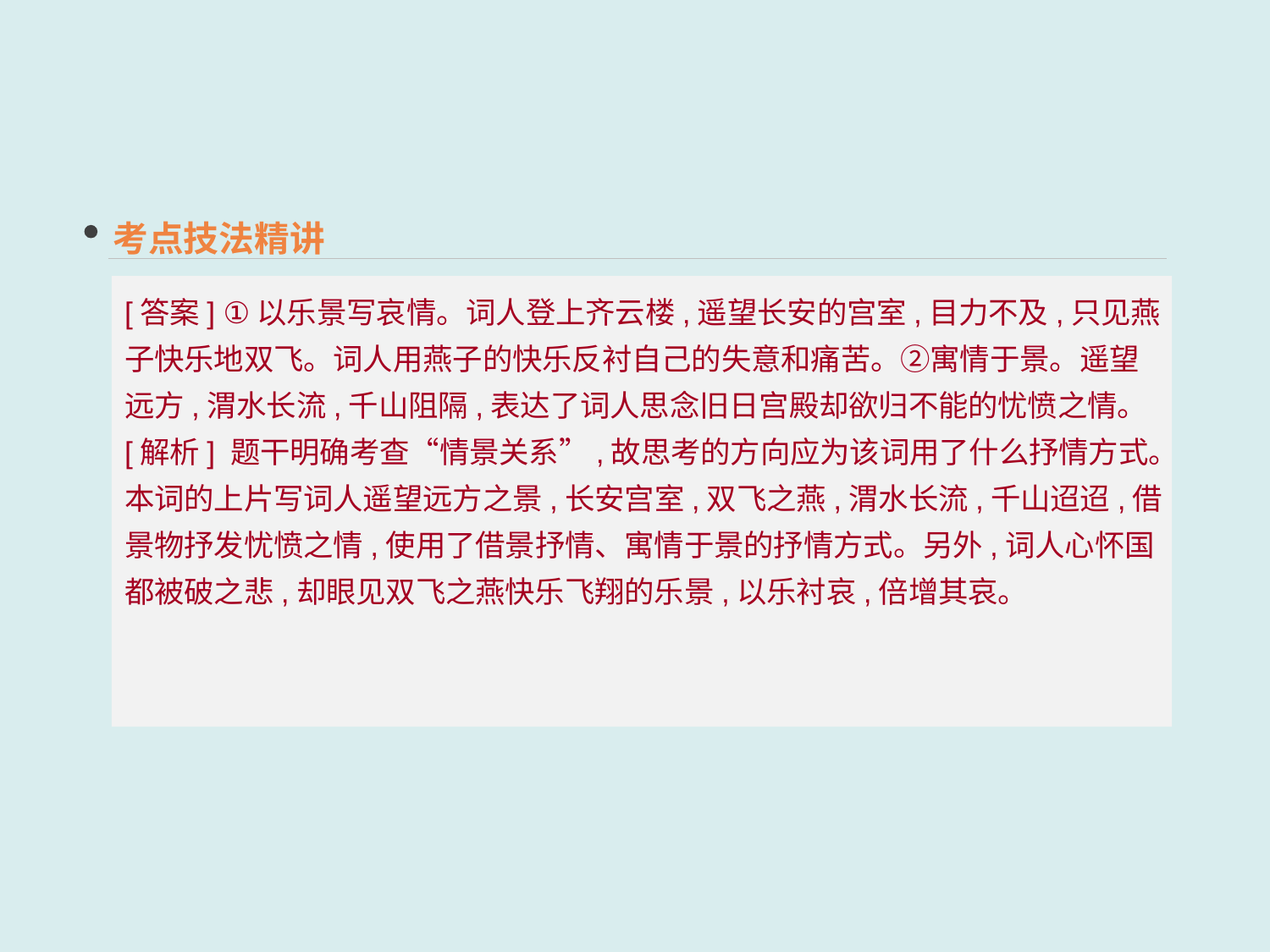

考点技法精讲

[答案] ①以乐景写哀情。词人登上齐云楼,遥望长安的宫室,目力不及,只见燕子快乐地双飞。词人用燕子的快乐反衬自己的失意和痛苦。②寓情于景。遥望远方,渭水长流,千山阻隔,表达了词人思念旧日宫殿却欲归不能的忧愤之情。
[解析] 题干明确考查“情景关系”,故思考的方向应为该词用了什么抒情方式。本词的上片写词人遥望远方之景,长安宫室,双飞之燕,渭水长流,千山迢迢,借景物抒发忧愤之情,使用了借景抒情、寓情于景的抒情方式。另外,词人心怀国都被破之悲,却眼见双飞之燕快乐飞翔的乐景,以乐衬哀,倍增其哀。